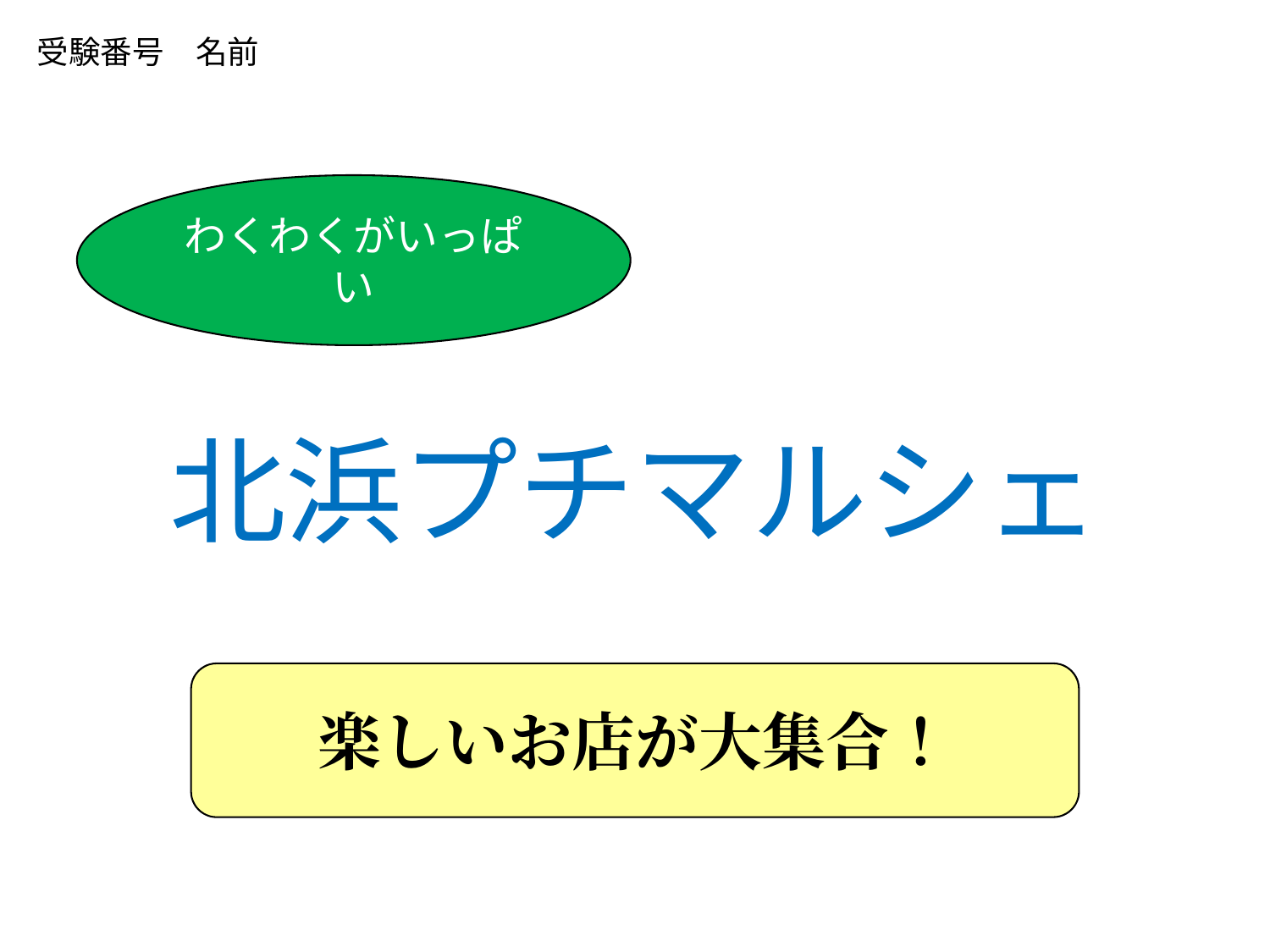

受験番号　名前
わくわくがいっぱい
北浜プチマルシェ
楽しいお店が大集合！